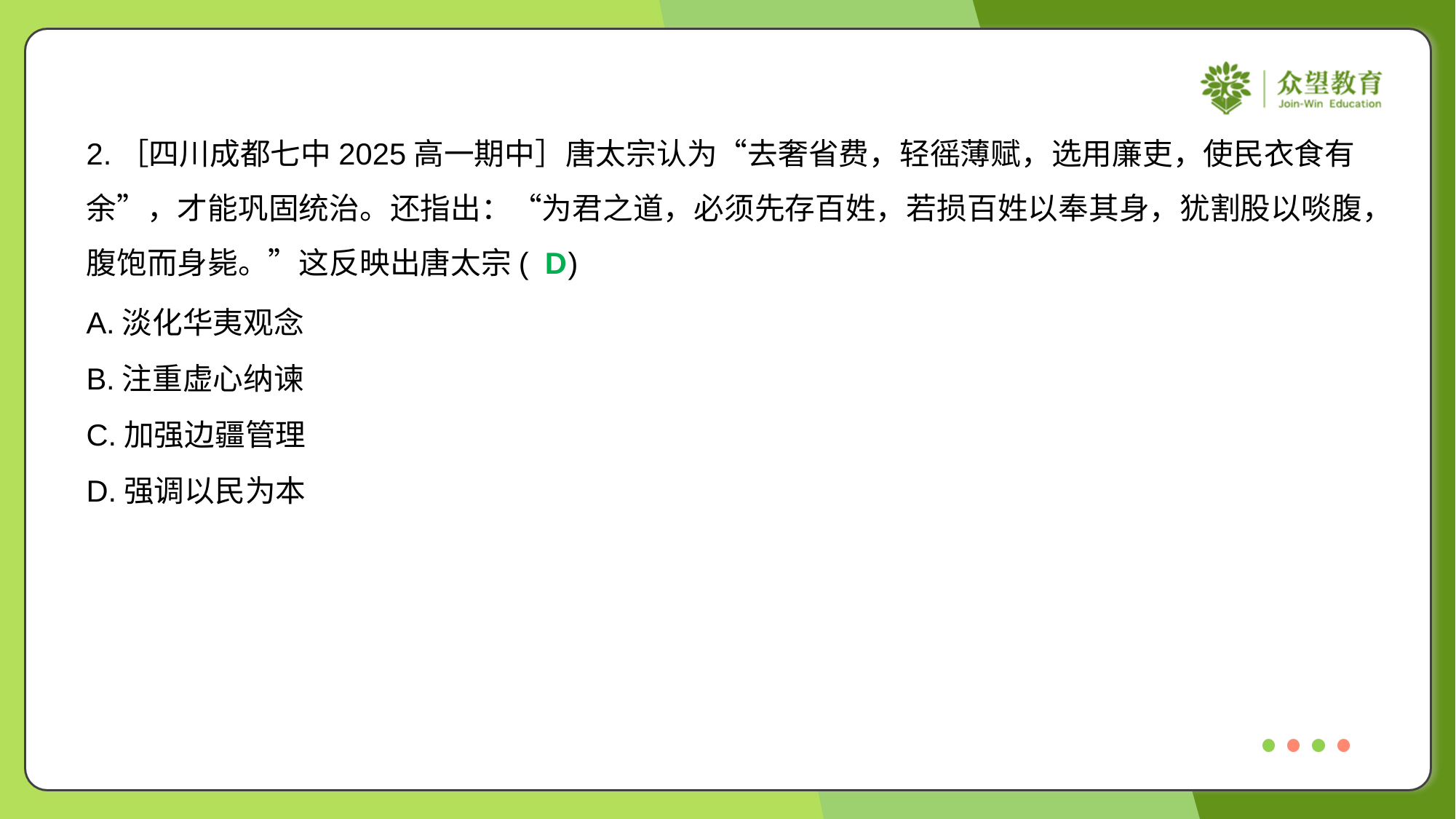

2.［四川成都七中2025高一期中］唐太宗认为“去奢省费，轻徭薄赋，选用廉吏，使民衣食有
余”，才能巩固统治。还指出：“为君之道，必须先存百姓，若损百姓以奉其身，犹割股以啖腹，
腹饱而身毙。”这反映出唐太宗(     )
D
A.淡化华夷观念
B.注重虚心纳谏
C.加强边疆管理
D.强调以民为本